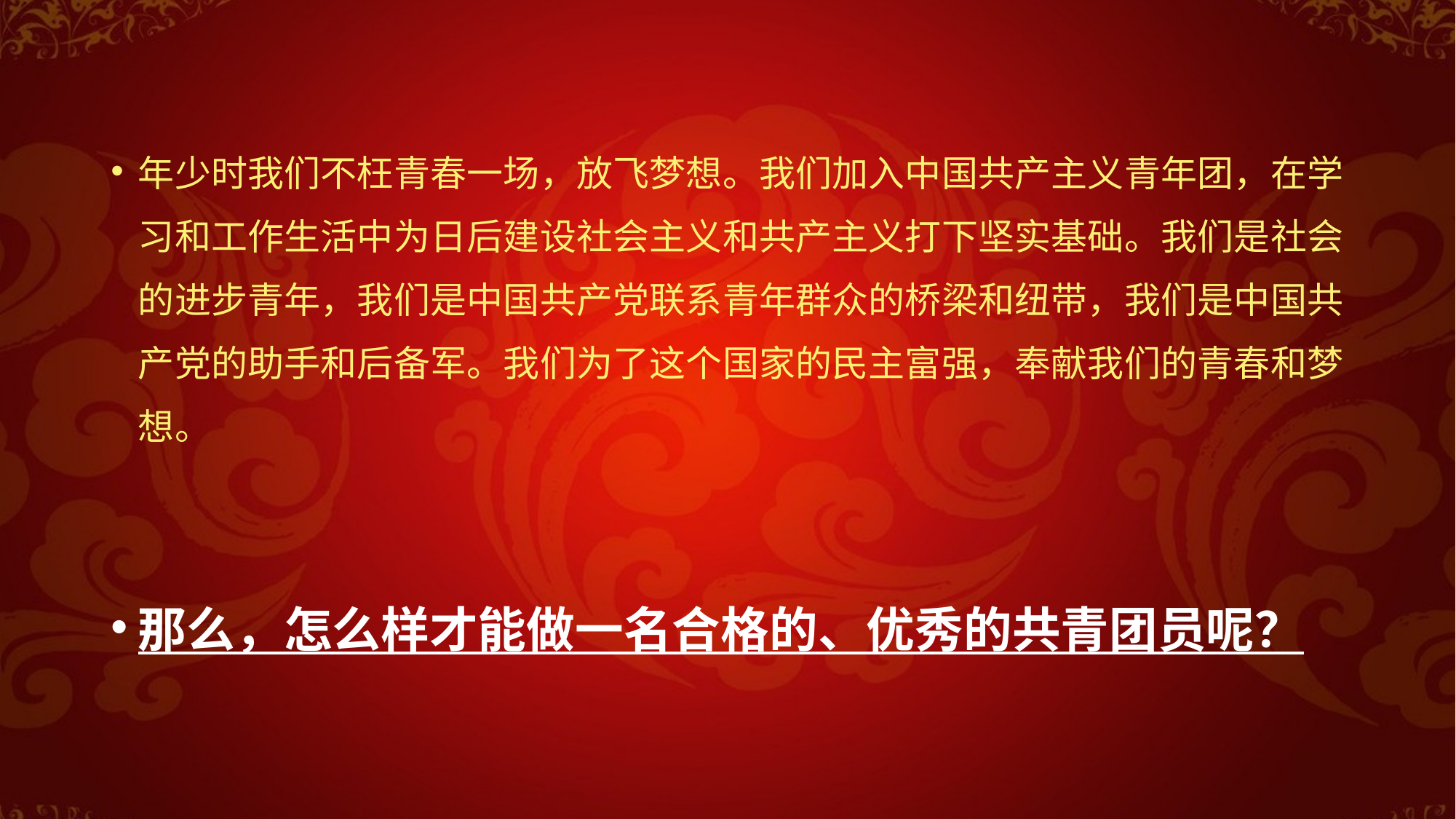

年少时我们不枉青春一场，放飞梦想。我们加入中国共产主义青年团，在学习和工作生活中为日后建设社会主义和共产主义打下坚实基础。我们是社会的进步青年，我们是中国共产党联系青年群众的桥梁和纽带，我们是中国共产党的助手和后备军。我们为了这个国家的民主富强，奉献我们的青春和梦想。

那么，怎么样才能做一名合格的、优秀的共青团员呢？